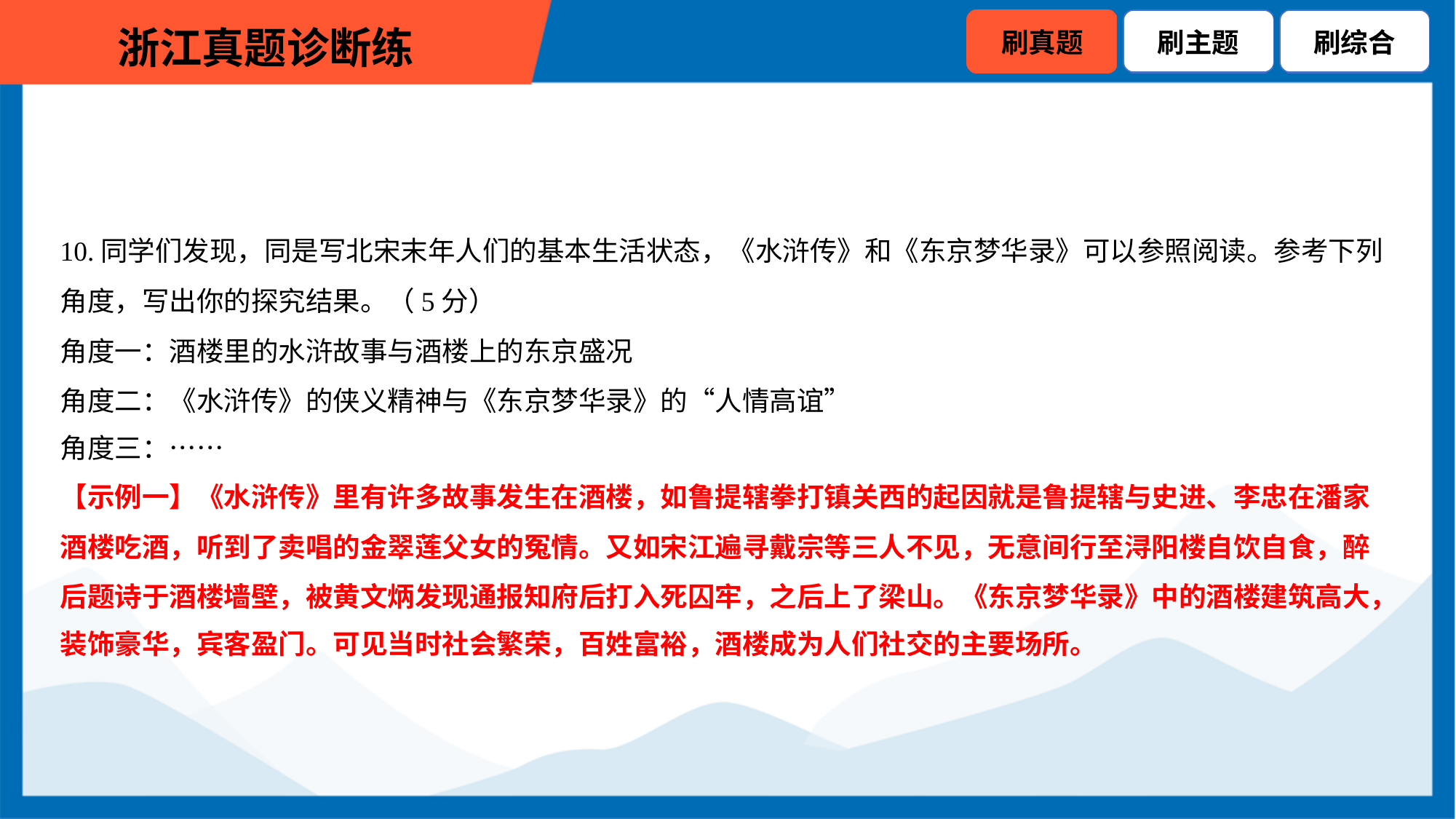

10.同学们发现，同是写北宋末年人们的基本生活状态，《水浒传》和《东京梦华录》可以参照阅读。参考下列
角度，写出你的探究结果。（5分）
角度一：酒楼里的水浒故事与酒楼上的东京盛况
角度二：《水浒传》的侠义精神与《东京梦华录》的“人情高谊”
角度三：……
【示例一】《水浒传》里有许多故事发生在酒楼，如鲁提辖拳打镇关西的起因就是鲁提辖与史进、李忠在潘家
酒楼吃酒，听到了卖唱的金翠莲父女的冤情。又如宋江遍寻戴宗等三人不见，无意间行至浔阳楼自饮自食，醉
后题诗于酒楼墙壁，被黄文炳发现通报知府后打入死囚牢，之后上了梁山。《东京梦华录》中的酒楼建筑高大，
装饰豪华，宾客盈门。可见当时社会繁荣，百姓富裕，酒楼成为人们社交的主要场所。